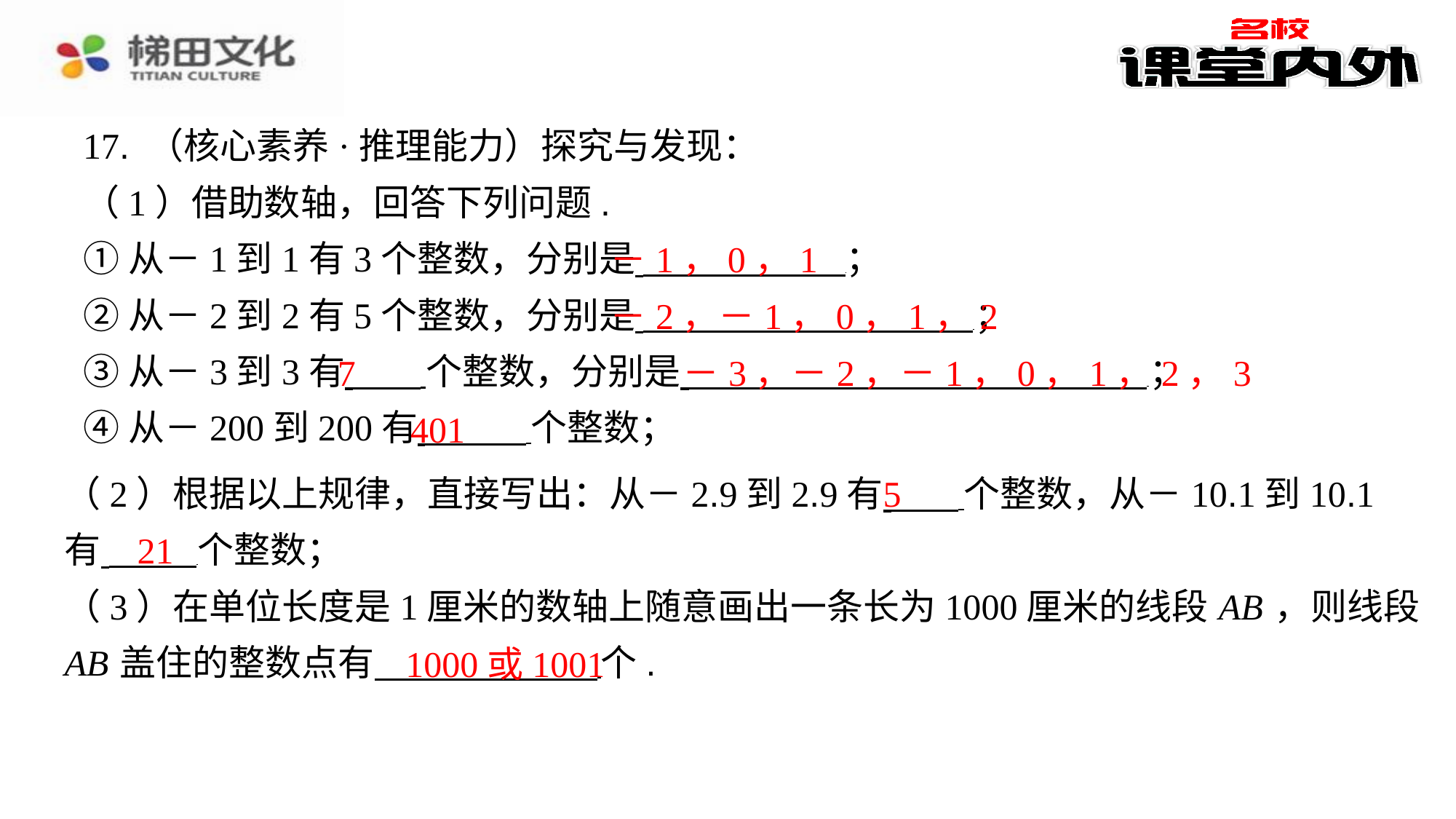

17. （核心素养·推理能力）探究与发现：
（1）借助数轴，回答下列问题.
①从－1到1有3个整数，分别是                                ⁠；
②从－2到2有5个整数，分别是                                                   ⁠；
③从－3到3有            个整数，分别是                                                                      ⁠；
④从－200到200有                 个整数；
－1，0，1
－2，－1，0，1，2
7
－3，－2，－1，0，1，2，3
401
5
（2）根据以上规律，直接写出：从－2.9到2.9有            个整数，从－10.1到10.1
有               个整数；
（3）在单位长度是1厘米的数轴上随意画出一条长为1000厘米的线段 AB ，则线段
AB 盖住的整数点有                                  个.
21
1000或1001